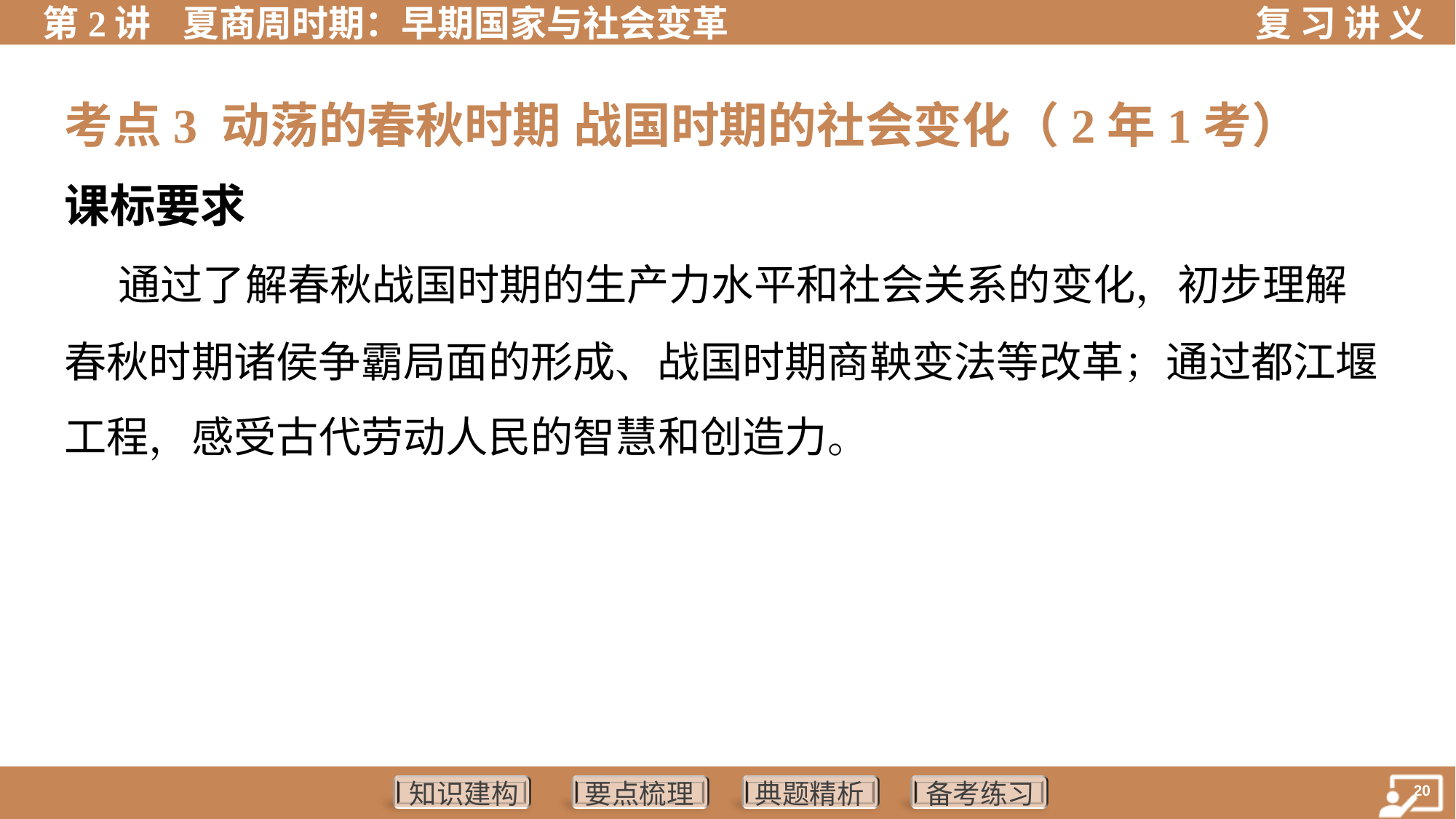

考点3 动荡的春秋时期 战国时期的社会变化（2年1考）
课标要求
    通过了解春秋战国时期的生产力水平和社会关系的变化，初步理解
春秋时期诸侯争霸局面的形成、战国时期商鞅变法等改革；通过都江堰
工程，感受古代劳动人民的智慧和创造力。